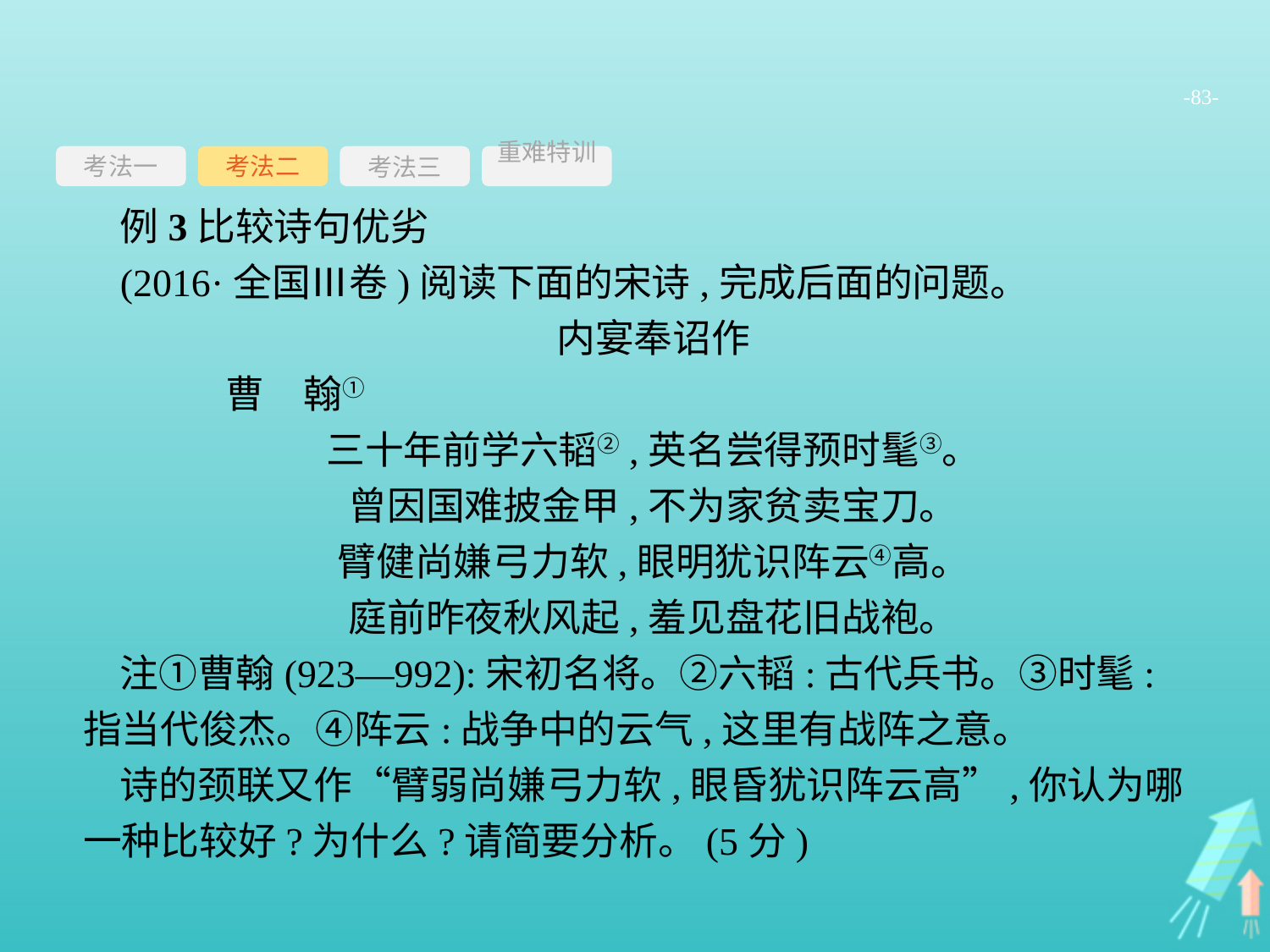

-83-
考法一
考法三
重难特训
考法二
例3比较诗句优劣
(2016·全国Ⅲ卷)阅读下面的宋诗,完成后面的问题。
内宴奉诏作
	曹　翰①
三十年前学六韬②,英名尝得预时髦③。
曾因国难披金甲,不为家贫卖宝刀。
臂健尚嫌弓力软,眼明犹识阵云④高。
庭前昨夜秋风起,羞见盘花旧战袍。
注①曹翰(923—992):宋初名将。②六韬:古代兵书。③时髦:指当代俊杰。④阵云:战争中的云气,这里有战阵之意。
诗的颈联又作“臂弱尚嫌弓力软,眼昏犹识阵云高”,你认为哪一种比较好?为什么?请简要分析。(5分)